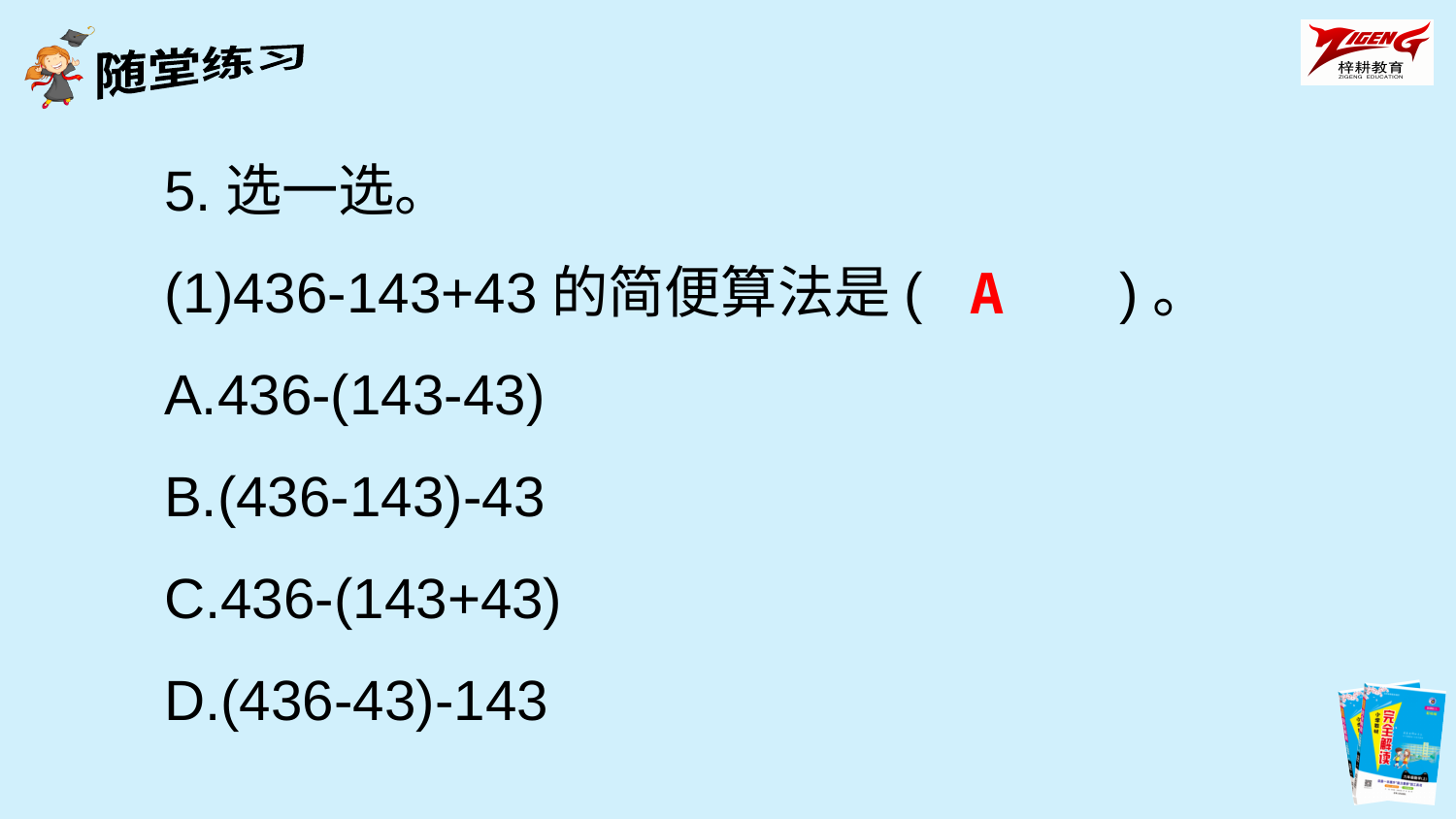

5.选一选。
(1)436-143+43的简便算法是(　　　)。
A.436-(143-43)
B.(436-143)-43
C.436-(143+43)
D.(436-43)-143
A